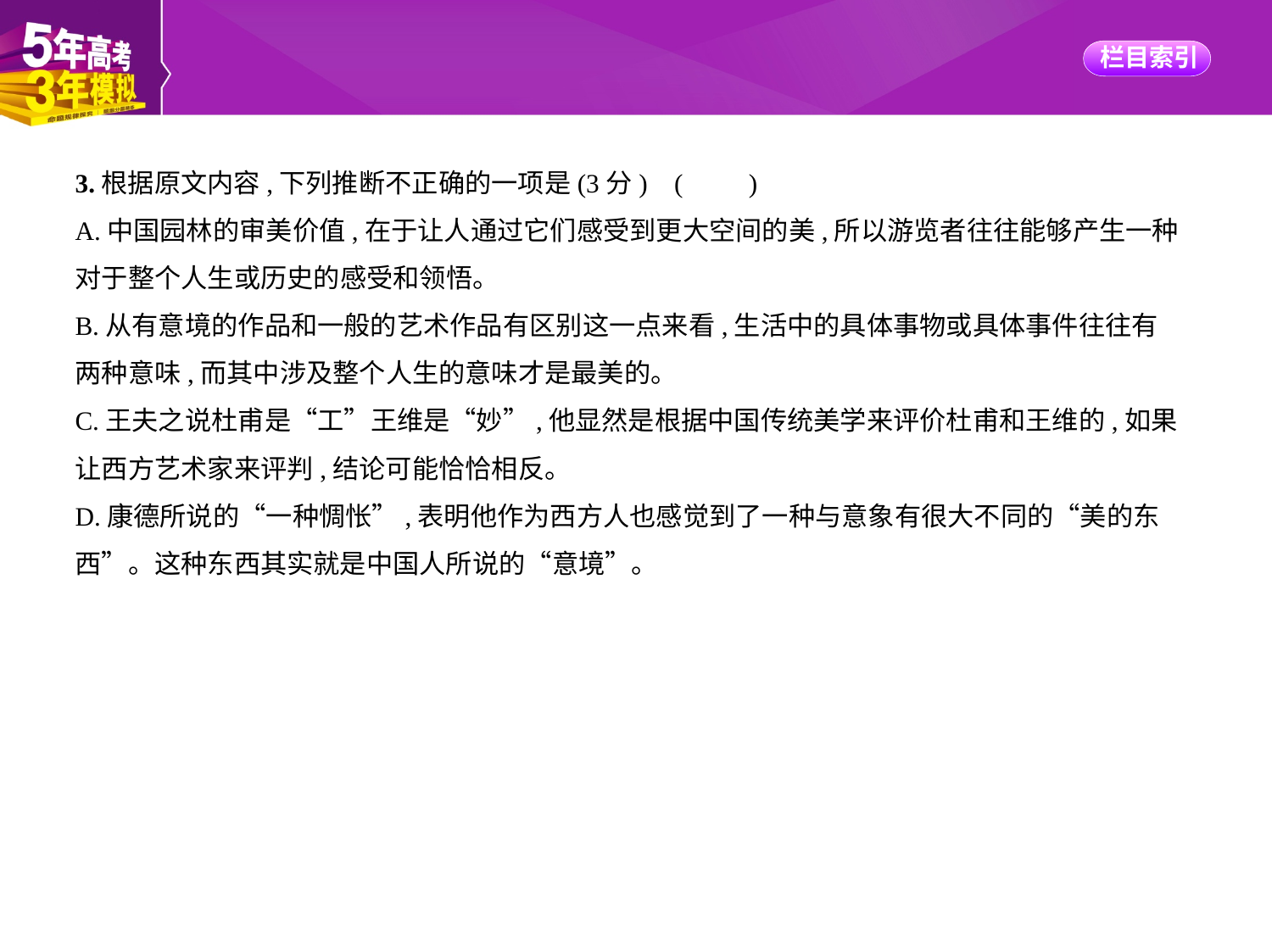

3.根据原文内容,下列推断不正确的一项是(3分) (　　)
A.中国园林的审美价值,在于让人通过它们感受到更大空间的美,所以游览者往往能够产生一种
对于整个人生或历史的感受和领悟。
B.从有意境的作品和一般的艺术作品有区别这一点来看,生活中的具体事物或具体事件往往有
两种意味,而其中涉及整个人生的意味才是最美的。
C.王夫之说杜甫是“工”王维是“妙”,他显然是根据中国传统美学来评价杜甫和王维的,如果
让西方艺术家来评判,结论可能恰恰相反。
D.康德所说的“一种惆怅”,表明他作为西方人也感觉到了一种与意象有很大不同的“美的东
西”。这种东西其实就是中国人所说的“意境”。